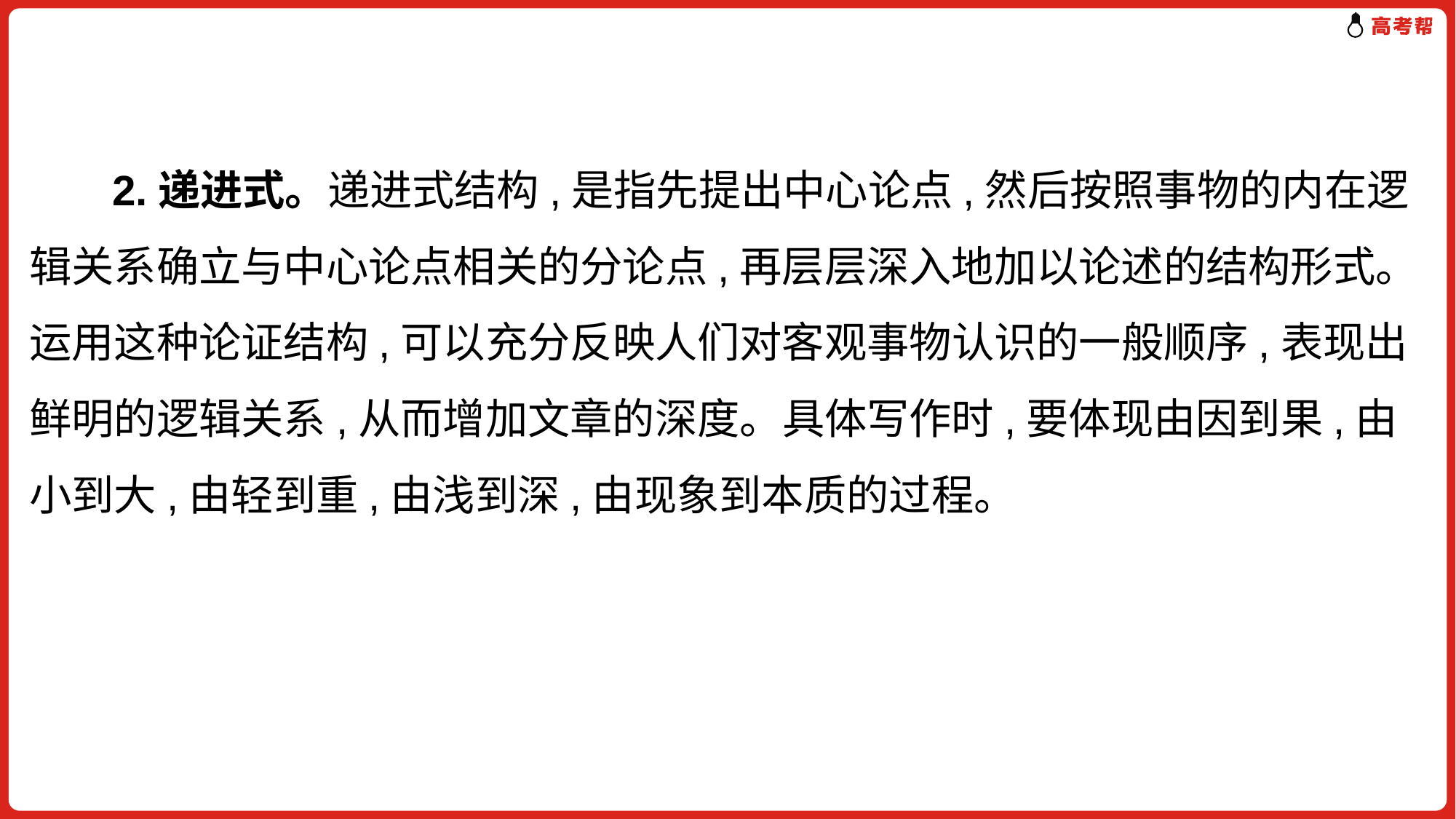

2.递进式。递进式结构,是指先提出中心论点,然后按照事物的内在逻辑关系确立与中心论点相关的分论点,再层层深入地加以论述的结构形式。运用这种论证结构,可以充分反映人们对客观事物认识的一般顺序,表现出鲜明的逻辑关系,从而增加文章的深度。具体写作时,要体现由因到果,由小到大,由轻到重,由浅到深,由现象到本质的过程。